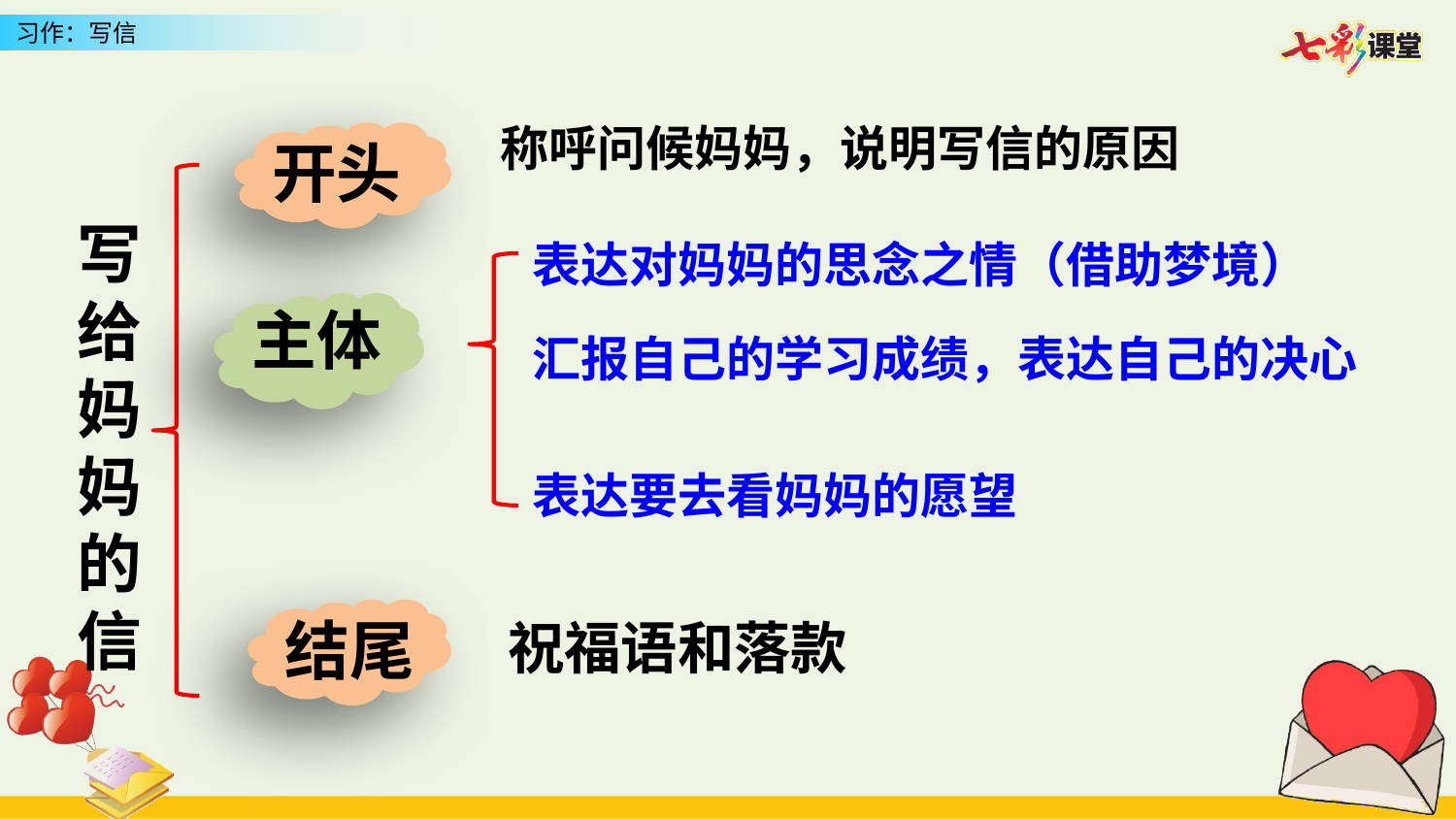

称呼问候妈妈，说明写信的原因

开头

写给妈妈的信
表达对妈妈的思念之情（借助梦境）

主体

汇报自己的学习成绩，表达自己的决心
表达要去看妈妈的愿望

结尾
祝福语和落款